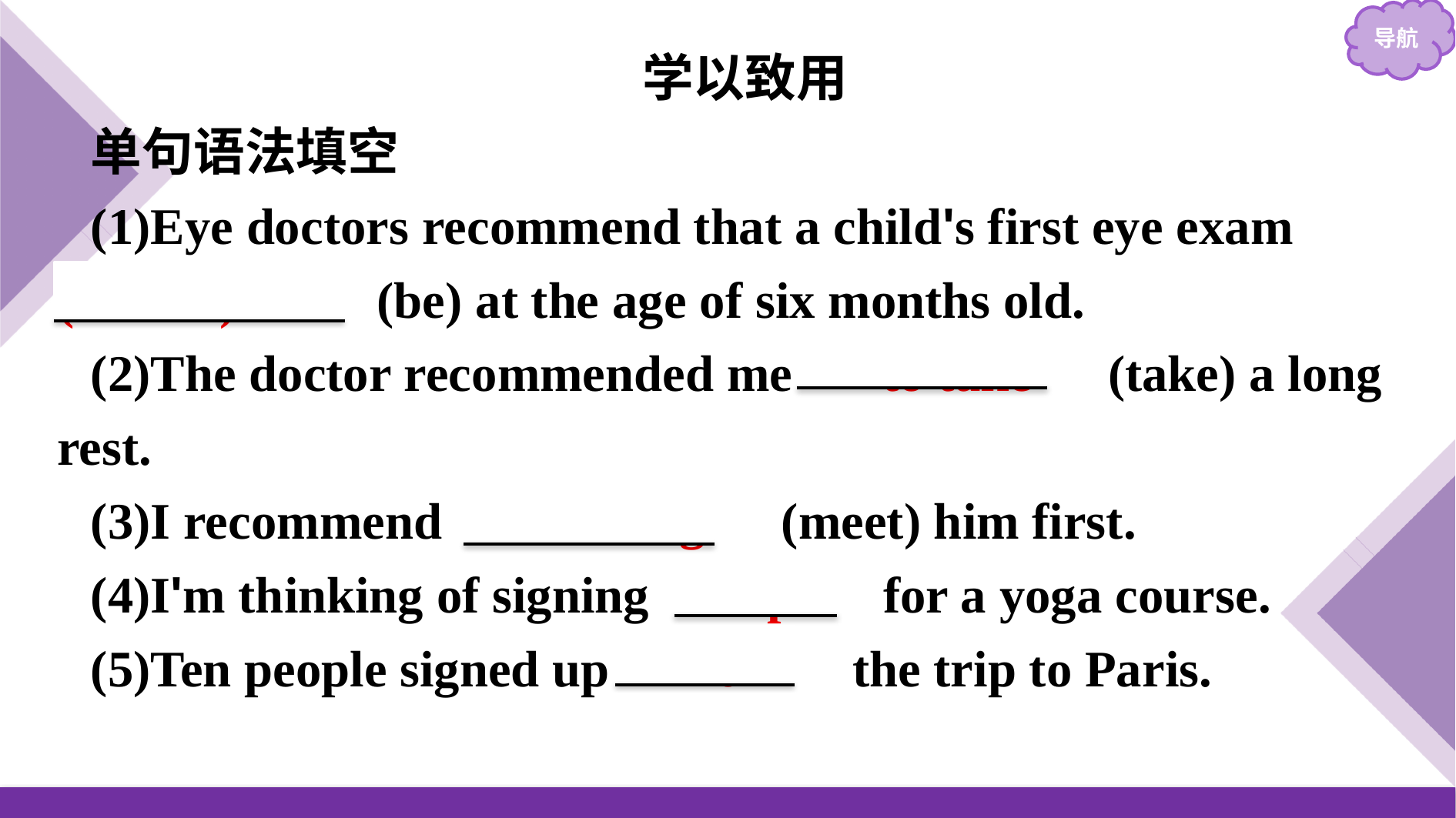

学以致用
单句语法填空
(1)Eye doctors recommend that a child's first eye exam 　(should) be　(be) at the age of six months old.
(2)The doctor recommended me 　to take　(take) a long rest.
(3)I recommend 　meeting　(meet) him first.
(4)I'm thinking of signing 　up　 for a yoga course.
(5)Ten people signed up 　for　 the trip to Paris.